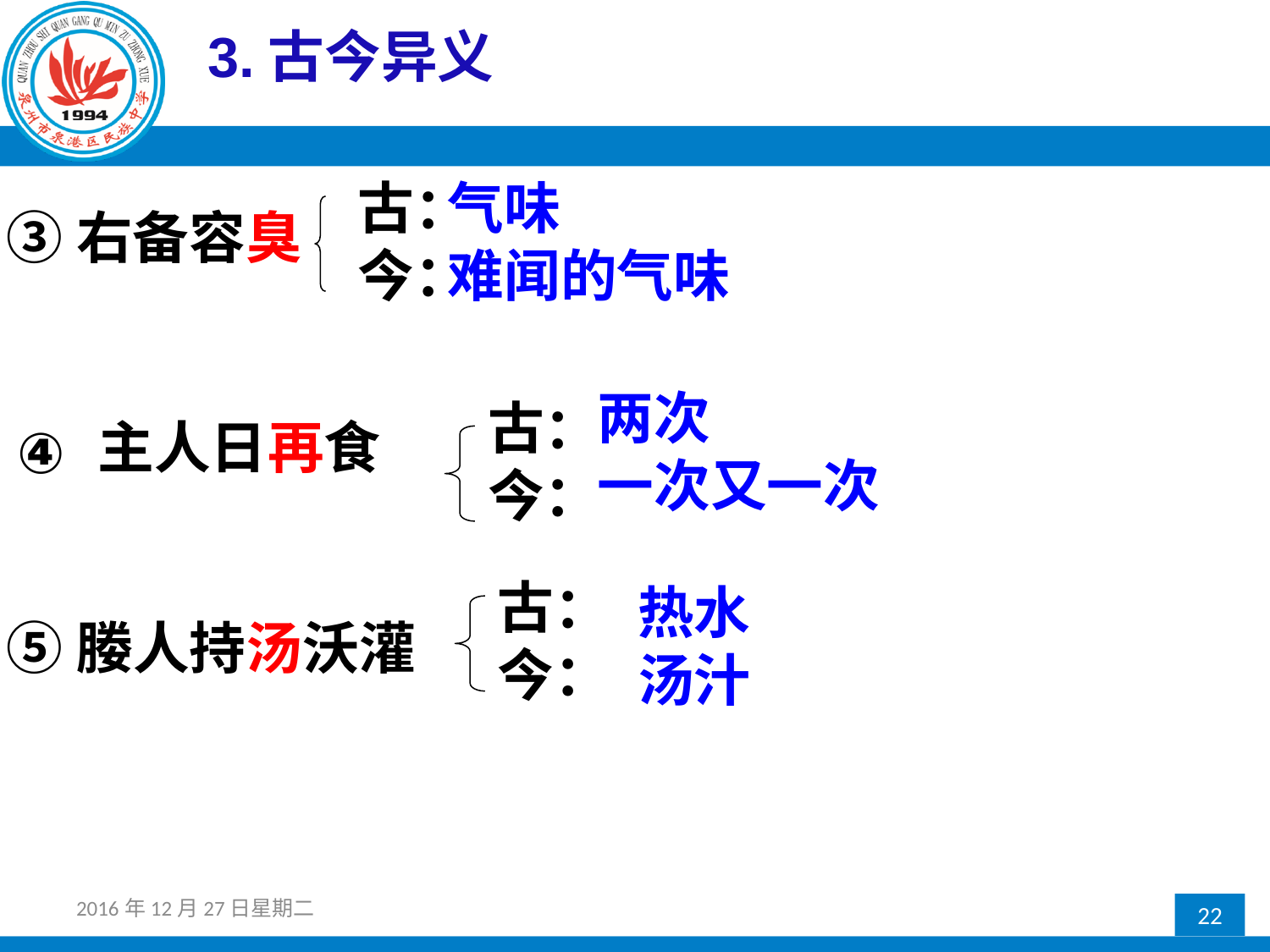

3.古今异义
古：
今：
气味
难闻的气味
③右备容臭

两次
一次又一次
古：
今：
主人日再食
④

古：
今：
热水
汤汁

⑤媵人持汤沃灌
2016年12月27日星期二